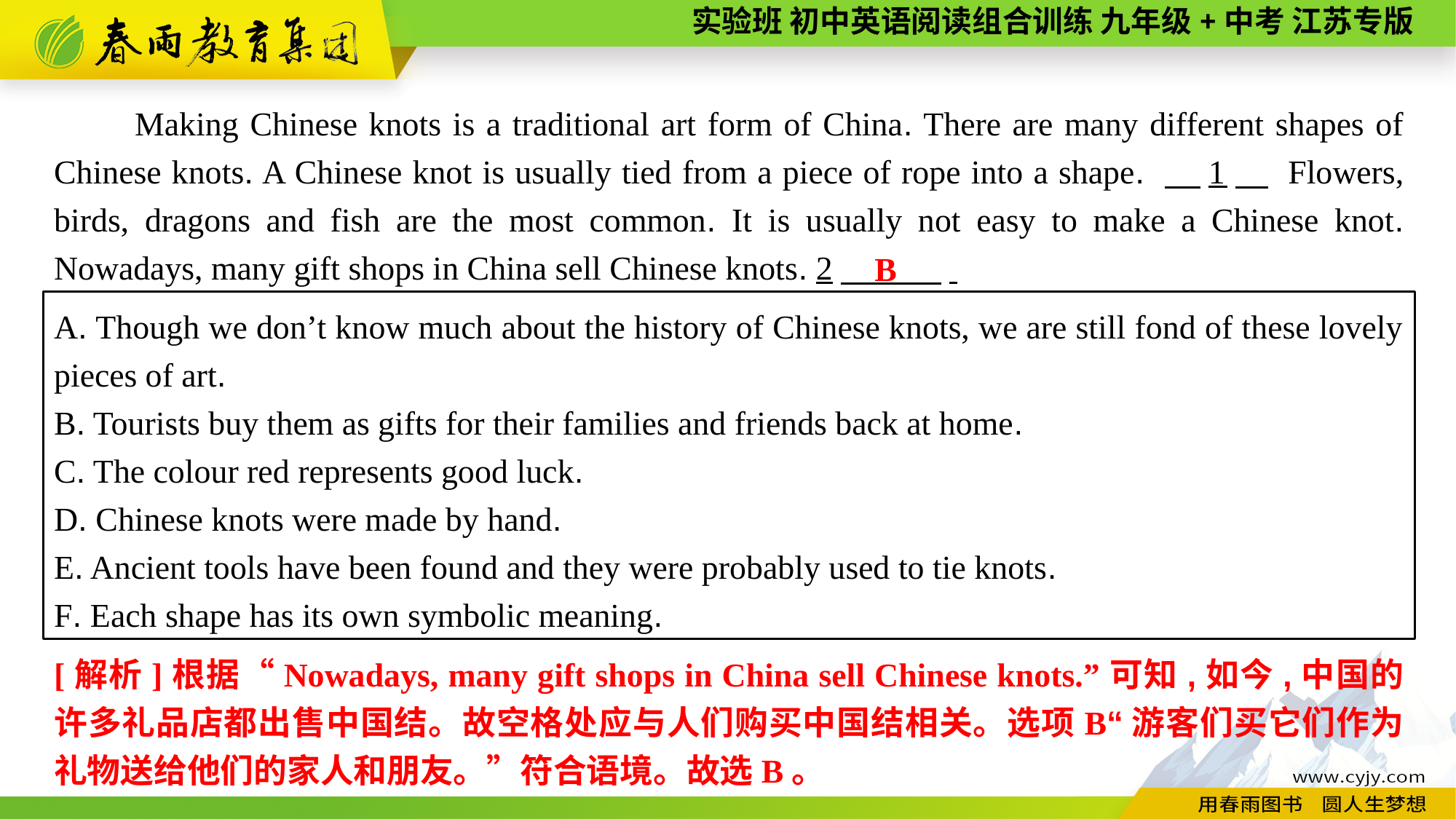

Making Chinese knots is a traditional art form of China. There are many different shapes of Chinese knots. A Chinese knot is usually tied from a piece of rope into a shape. 　1　 Flowers, birds, dragons and fish are the most common. It is usually not easy to make a Chinese knot. Nowadays, many gift shops in China sell Chinese knots. 2　         .
B
A. Though we don’t know much about the history of Chinese knots, we are still fond of these lovely pieces of art.
B. Tourists buy them as gifts for their families and friends back at home.
C. The colour red represents good luck.
D. Chinese knots were made by hand.
E. Ancient tools have been found and they were probably used to tie knots.
F. Each shape has its own symbolic meaning.
[解析]根据“Nowadays, many gift shops in China sell Chinese knots.”可知,如今,中国的许多礼品店都出售中国结。故空格处应与人们购买中国结相关。选项B“游客们买它们作为礼物送给他们的家人和朋友。”符合语境。故选B。